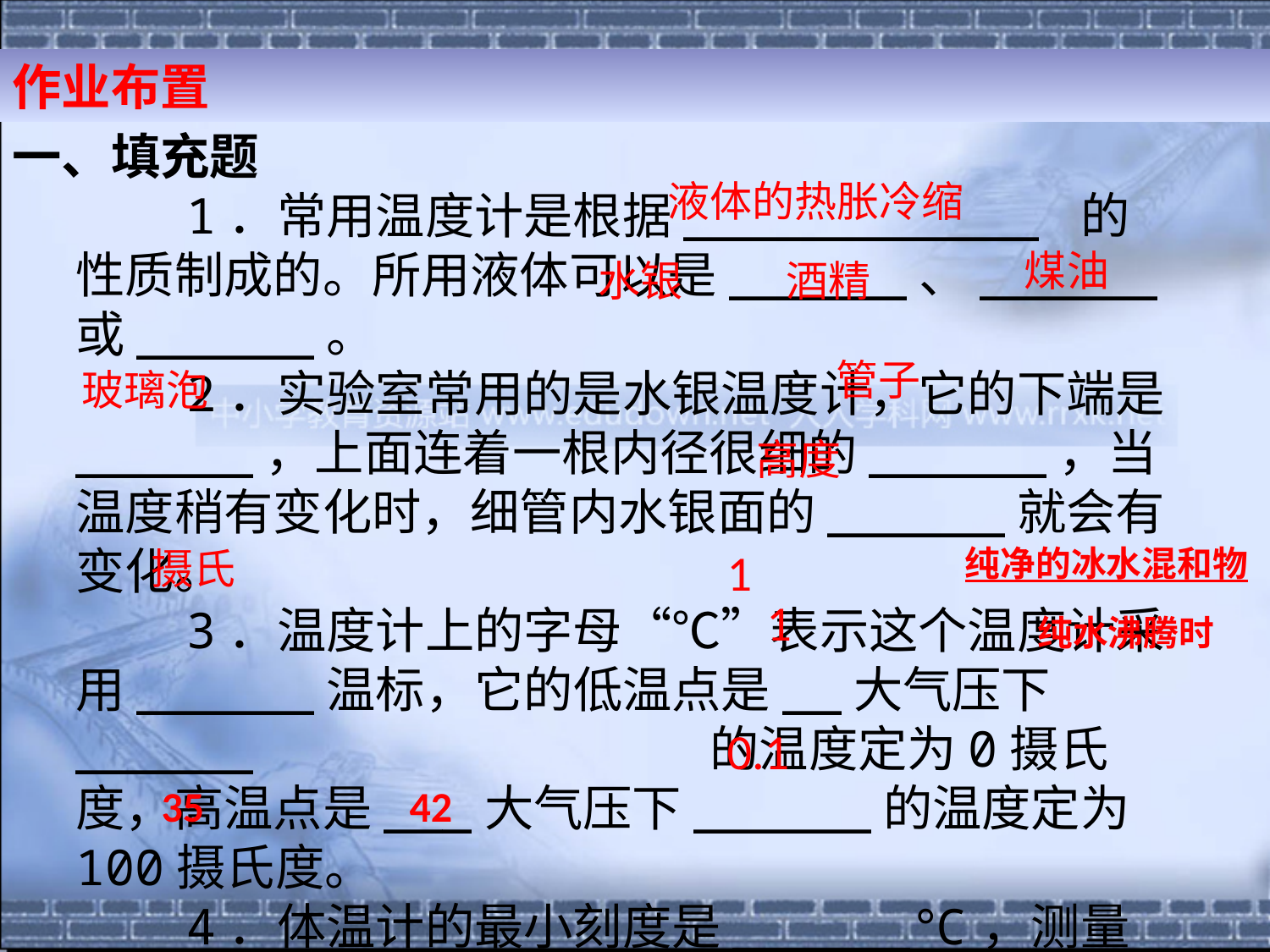

作业布置
一、填充题
　　1．常用温度计是根据____________ 的性质制成的。所用液体可以是______、______或______。
　　2．实验室常用的是水银温度计，它的下端是______，上面连着一根内径很细的______，当温度稍有变化时，细管内水银面的______就会有变化。
　　3．温度计上的字母“℃”表示这个温度计采用______温标，它的低温点是__大气压下______               的温度定为0摄氏度，高温点是___大气压下______的温度定为100摄氏度。
　　4．体温计的最小刻度是______℃，测量范围从______℃到______℃。

液体的热胀冷缩
煤油
水银
酒精
管子
玻璃泡
高度
摄氏
1
纯净的冰水混和物
1
纯水沸腾时
0.1
35
42